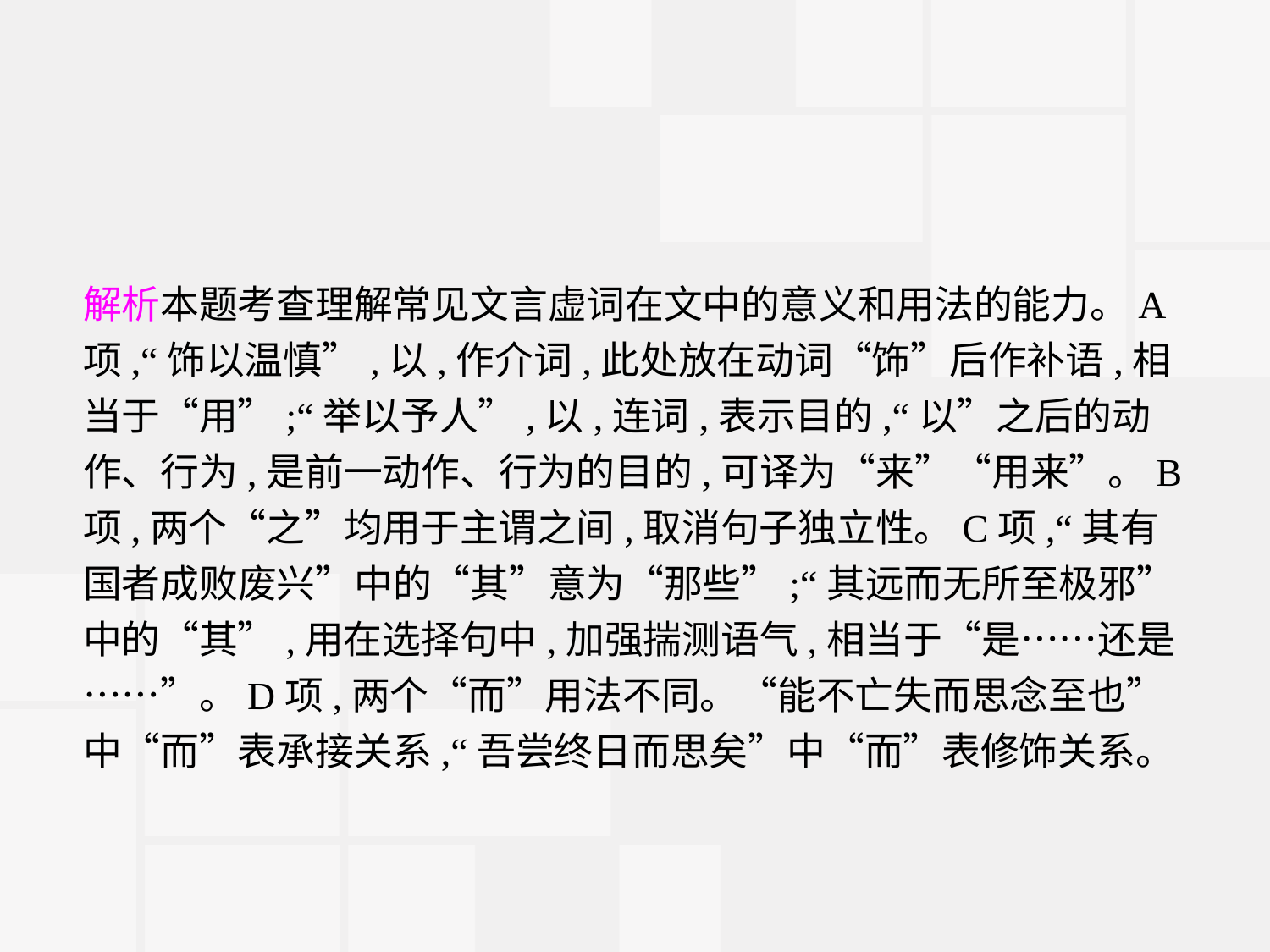

解析本题考查理解常见文言虚词在文中的意义和用法的能力。A项,“饰以温慎”,以,作介词,此处放在动词“饰”后作补语,相当于“用”;“举以予人”,以,连词,表示目的,“以”之后的动作、行为,是前一动作、行为的目的,可译为“来”“用来”。B项,两个“之”均用于主谓之间,取消句子独立性。C项,“其有国者成败废兴”中的“其”意为“那些”;“其远而无所至极邪”中的“其”,用在选择句中,加强揣测语气,相当于“是……还是……”。D项,两个“而”用法不同。“能不亡失而思念至也”中“而”表承接关系,“吾尝终日而思矣”中“而”表修饰关系。